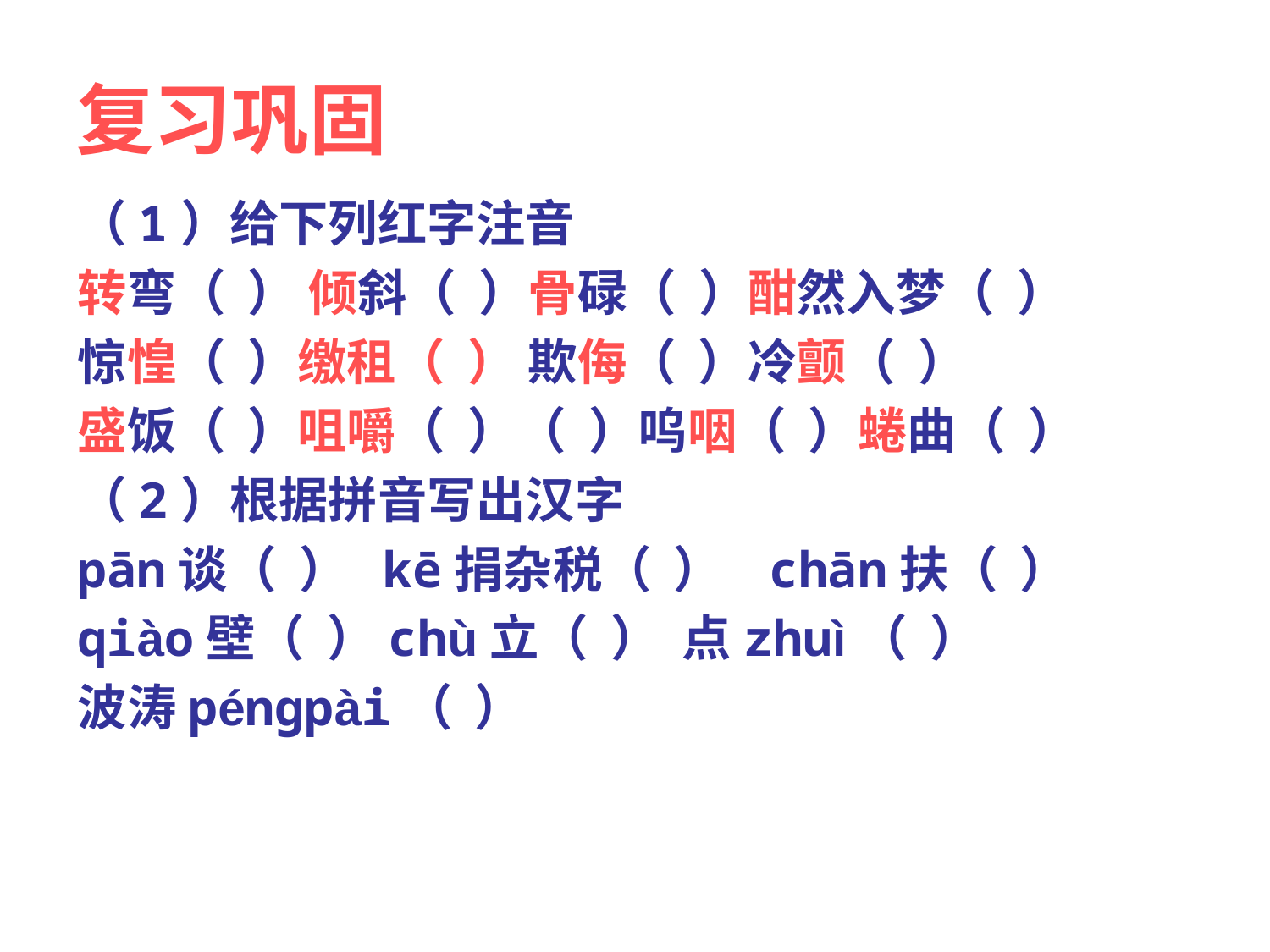

# 复习巩固
（1）给下列红字注音
转弯（  ） 倾斜（  ）骨碌（  ）酣然入梦（  ）
惊惶（  ）缴租（  ） 欺侮（  ）冷颤（  ）
盛饭（  ）咀嚼（  ）（  ）呜咽（  ）蜷曲（  ）
（2）根据拼音写出汉字
pān谈（  ）  kē捐杂税（  ）   chān扶（  ）
qiào壁（  ）chù立（  ）  点zhuì（  ）
波涛péngpài（  ）